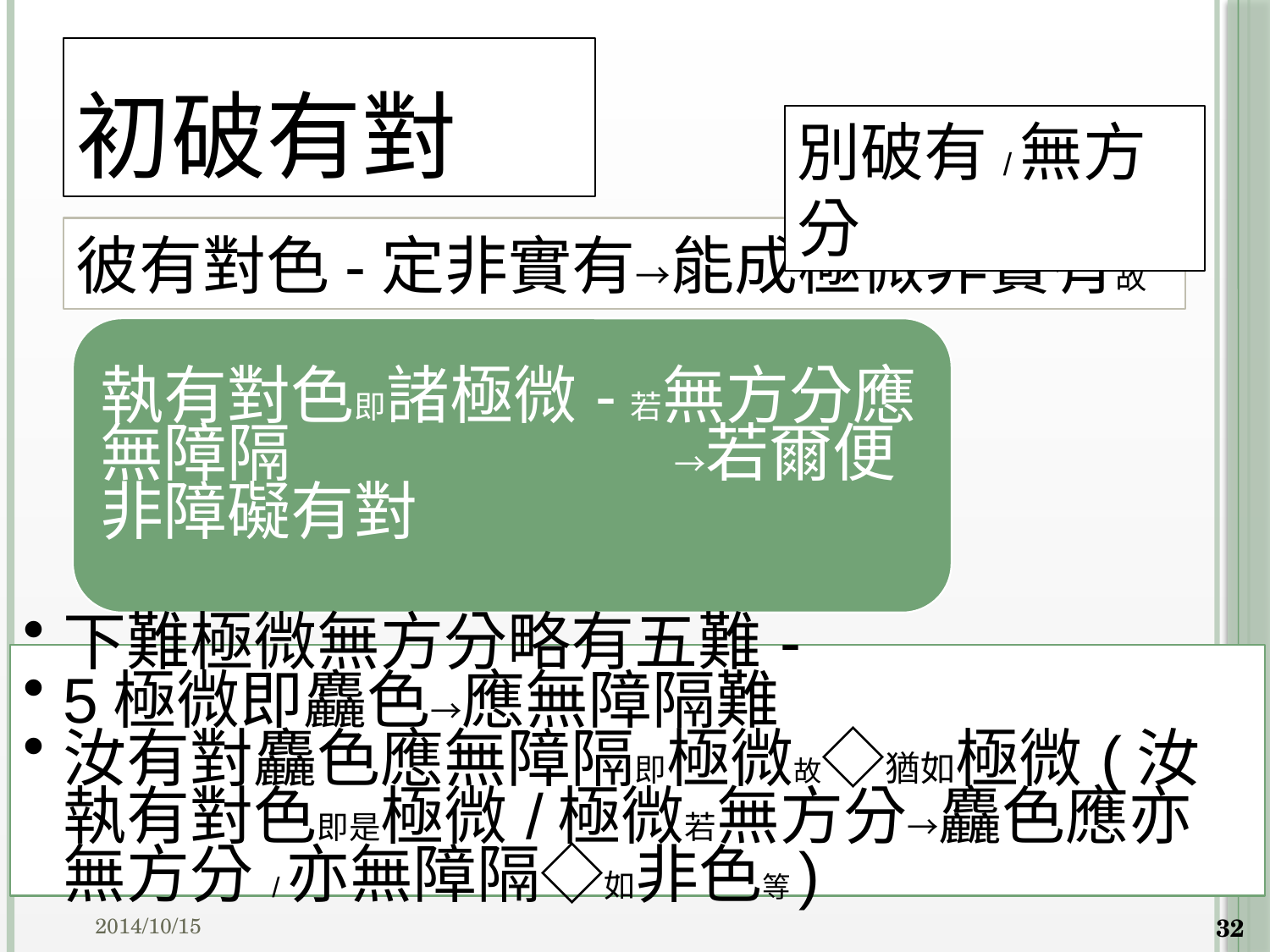

# 初破有對
別破有/無方分
彼有對色-定非實有→能成極微非實有故
執有對色即諸極微-若無方分應無障隔                           →若爾便非障礙有對
下難極微無方分略有五難-
汝有對麤色應無障隔即極微故◇猶如極微(汝執有對色即是極微/極微若無方分→麤色應亦無方分/亦無障隔◇如非色等)
5極微即麤色→應無障隔難
32
2014/10/15